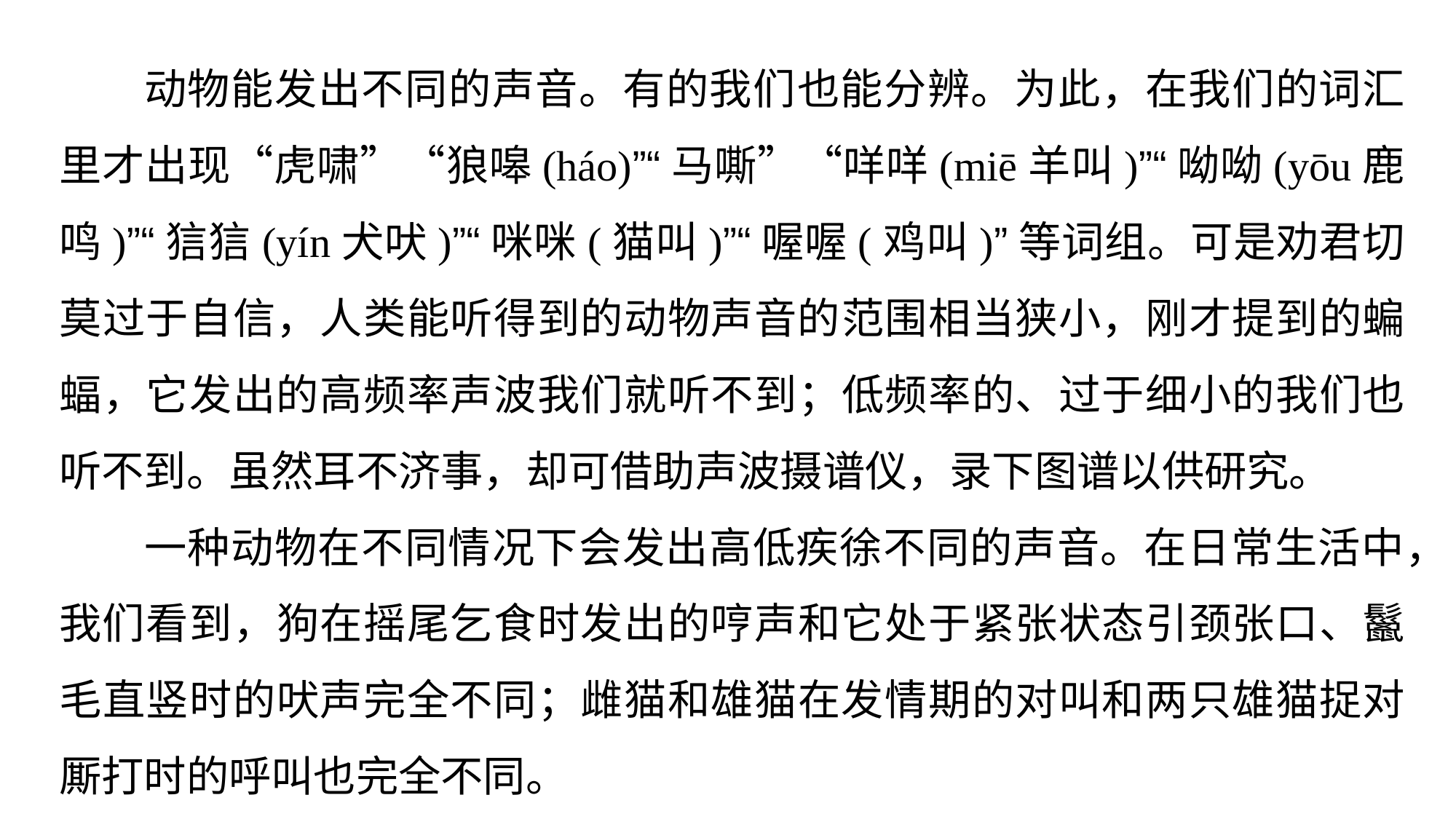

动物能发出不同的声音。有的我们也能分辨。为此，在我们的词汇里才出现“虎啸”“狼嗥(háo)”“马嘶”“咩咩(miē羊叫)”“呦呦(yōu鹿鸣)”“狺狺(yín犬吠)”“咪咪(猫叫)”“喔喔(鸡叫)”等词组。可是劝君切莫过于自信，人类能听得到的动物声音的范围相当狭小，刚才提到的蝙蝠，它发出的高频率声波我们就听不到；低频率的、过于细小的我们也听不到。虽然耳不济事，却可借助声波摄谱仪，录下图谱以供研究。
一种动物在不同情况下会发出高低疾徐不同的声音。在日常生活中，我们看到，狗在摇尾乞食时发出的哼声和它处于紧张状态引颈张口、鬣毛直竖时的吠声完全不同；雌猫和雄猫在发情期的对叫和两只雄猫捉对厮打时的呼叫也完全不同。